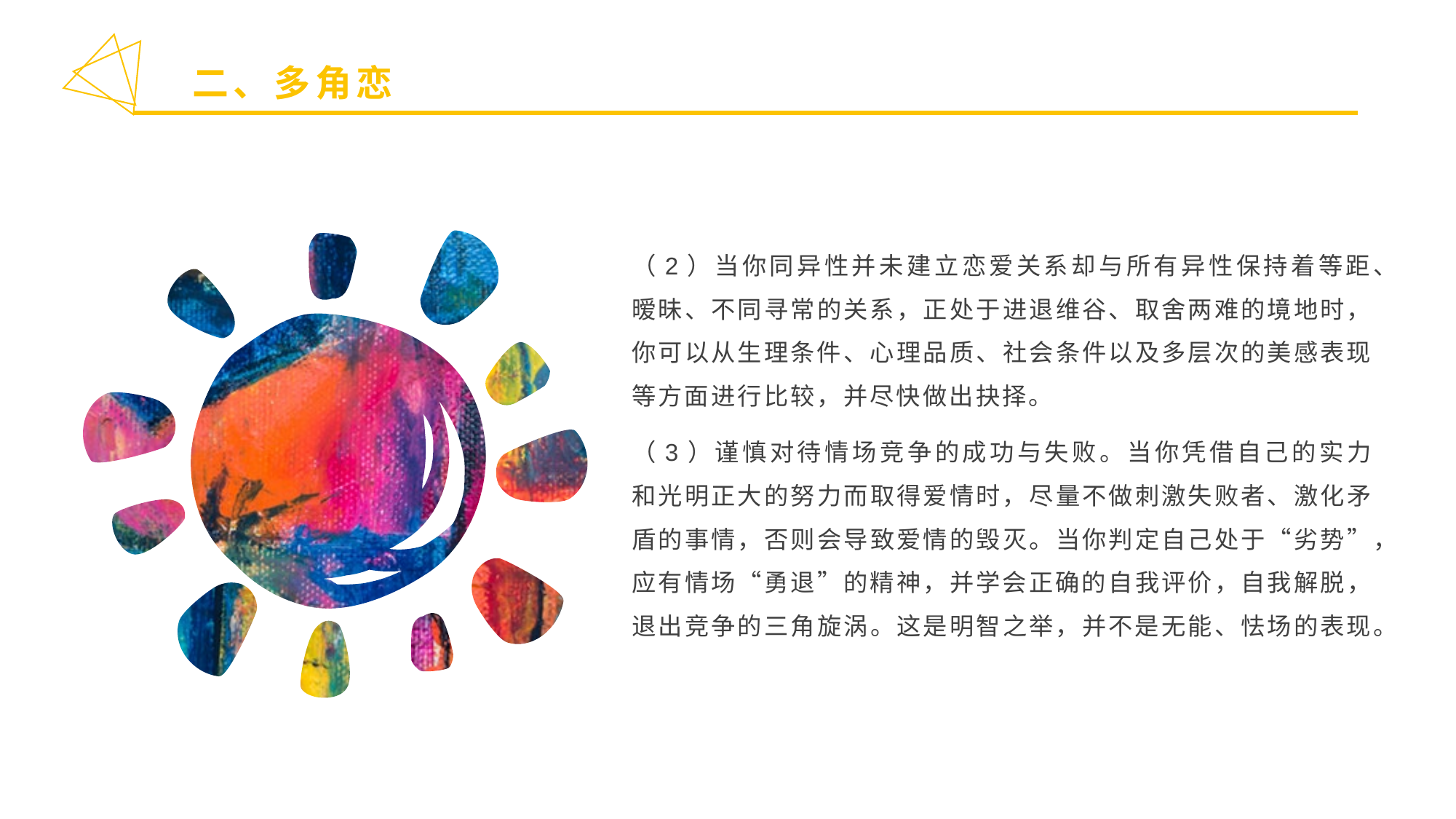

二、多角恋

（2）当你同异性并未建立恋爱关系却与所有异性保持着等距、暧昧、不同寻常的关系，正处于进退维谷、取舍两难的境地时，你可以从生理条件、心理品质、社会条件以及多层次的美感表现等方面进行比较，并尽快做出抉择。
（3）谨慎对待情场竞争的成功与失败。当你凭借自己的实力和光明正大的努力而取得爱情时，尽量不做刺激失败者、激化矛盾的事情，否则会导致爱情的毁灭。当你判定自己处于“劣势”，应有情场“勇退”的精神，并学会正确的自我评价，自我解脱，退出竞争的三角旋涡。这是明智之举，并不是无能、怯场的表现。